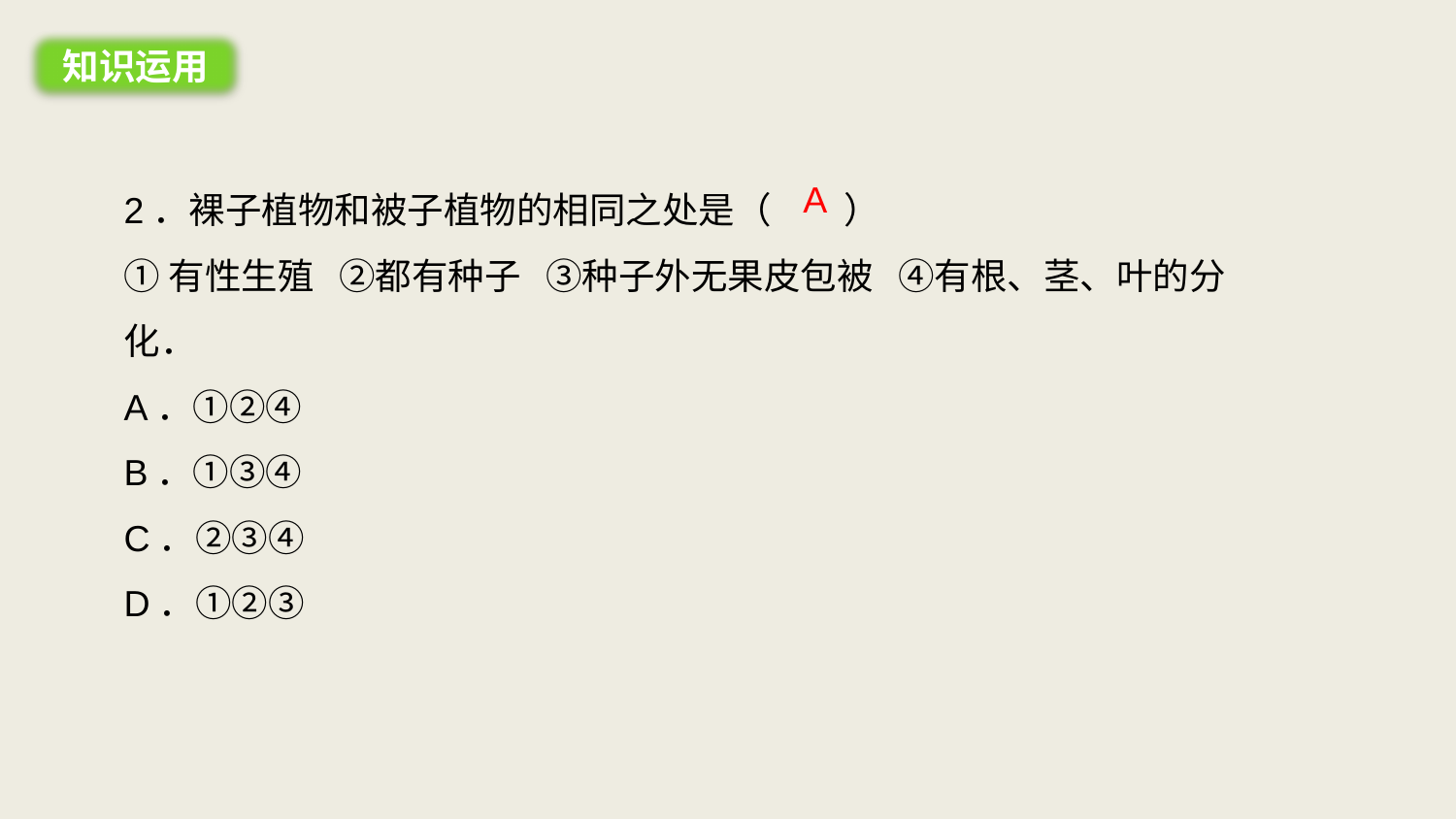

知识运用
2．裸子植物和被子植物的相同之处是（　　）
①有性生殖   ②都有种子   ③种子外无果皮包被   ④有根、茎、叶的分化．
A．①②④
B．①③④
C．②③④
D．①②③
A